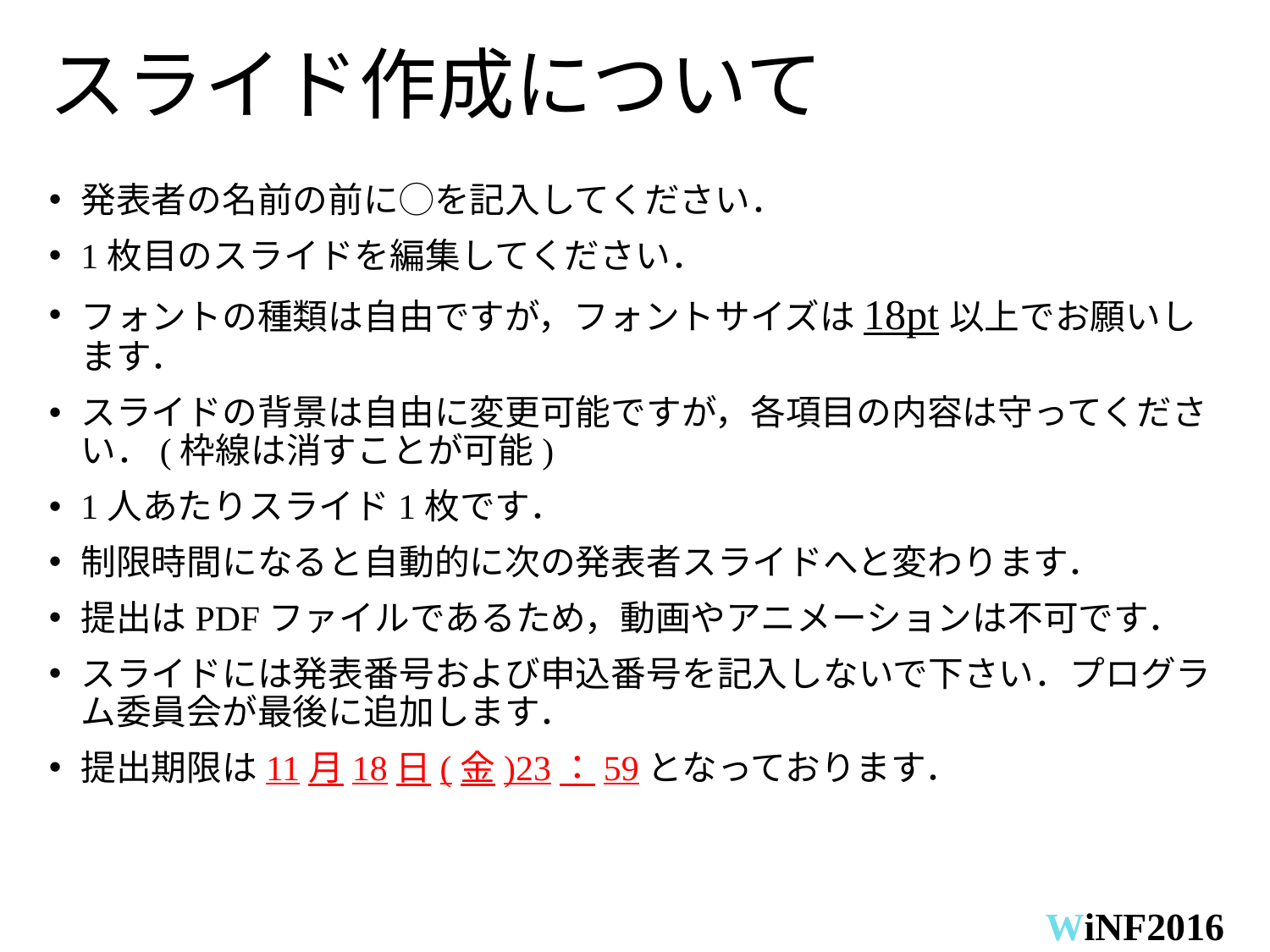

# スライド作成について
発表者の名前の前に◯を記入してください．
1枚目のスライドを編集してください．
フォントの種類は自由ですが，フォントサイズは18pt以上でお願いします．
スライドの背景は自由に変更可能ですが，各項目の内容は守ってください．(枠線は消すことが可能)
1人あたりスライド1枚です．
制限時間になると自動的に次の発表者スライドへと変わります．
提出はPDFファイルであるため，動画やアニメーションは不可です．
スライドには発表番号および申込番号を記入しないで下さい．プログラム委員会が最後に追加します．
提出期限は11月18日(金)23：59となっております．